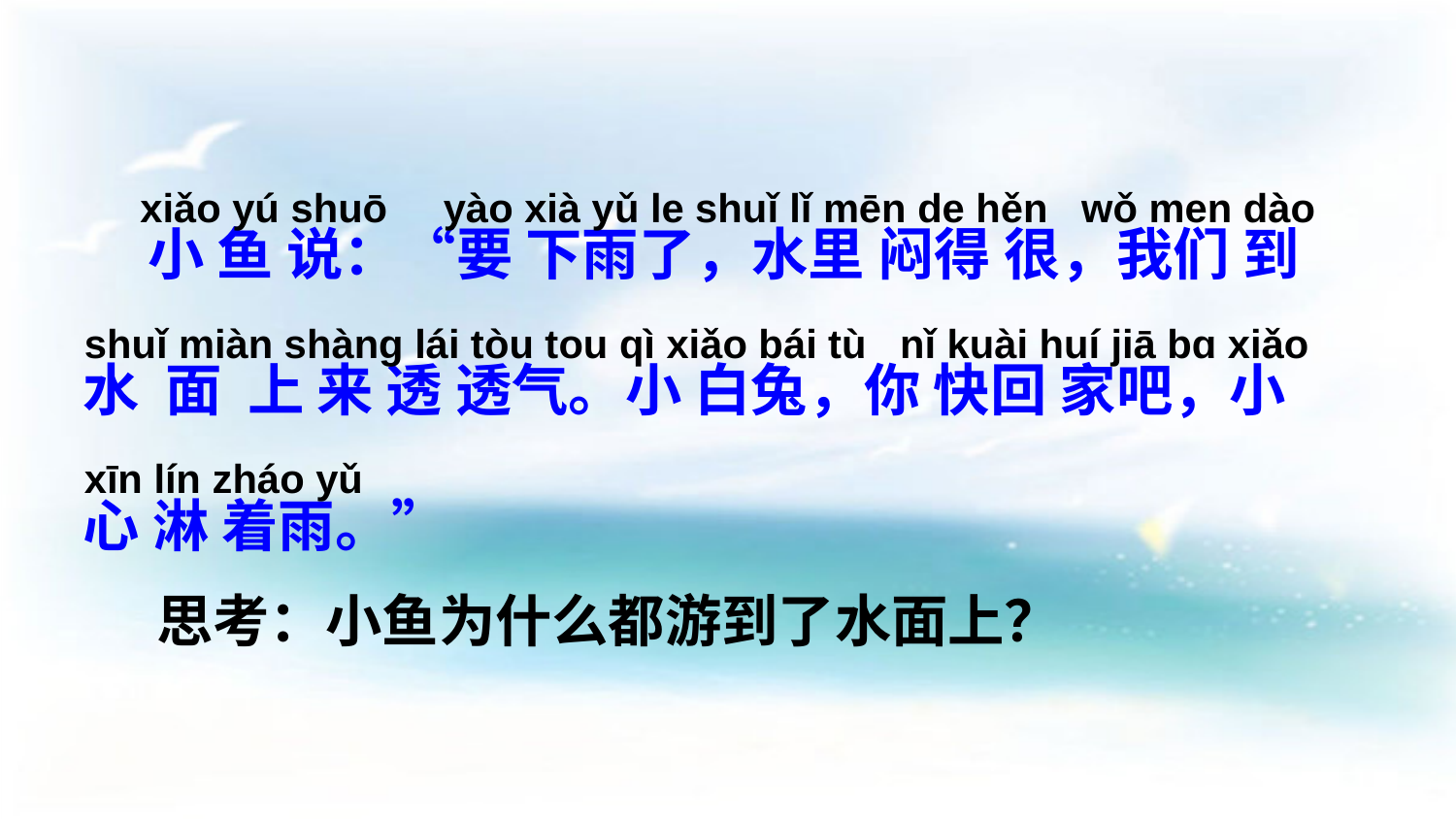

xiǎo yú shuō     yào xià yǔ le shuǐ lǐ mēn de hěn   wǒ men dào shuǐ miàn shànɡ lái tòu tou qì xiǎo bái tù   nǐ kuài huí jiā bɑ xiǎo xīn lín zháo yǔ
    小 鱼 说：“要 下雨了，水里 闷得 很，我们 到 水  面  上 来 透 透气。小 白兔，你 快回 家吧，小 心 淋 着雨。”
    思考：小鱼为什么都游到了水面上？